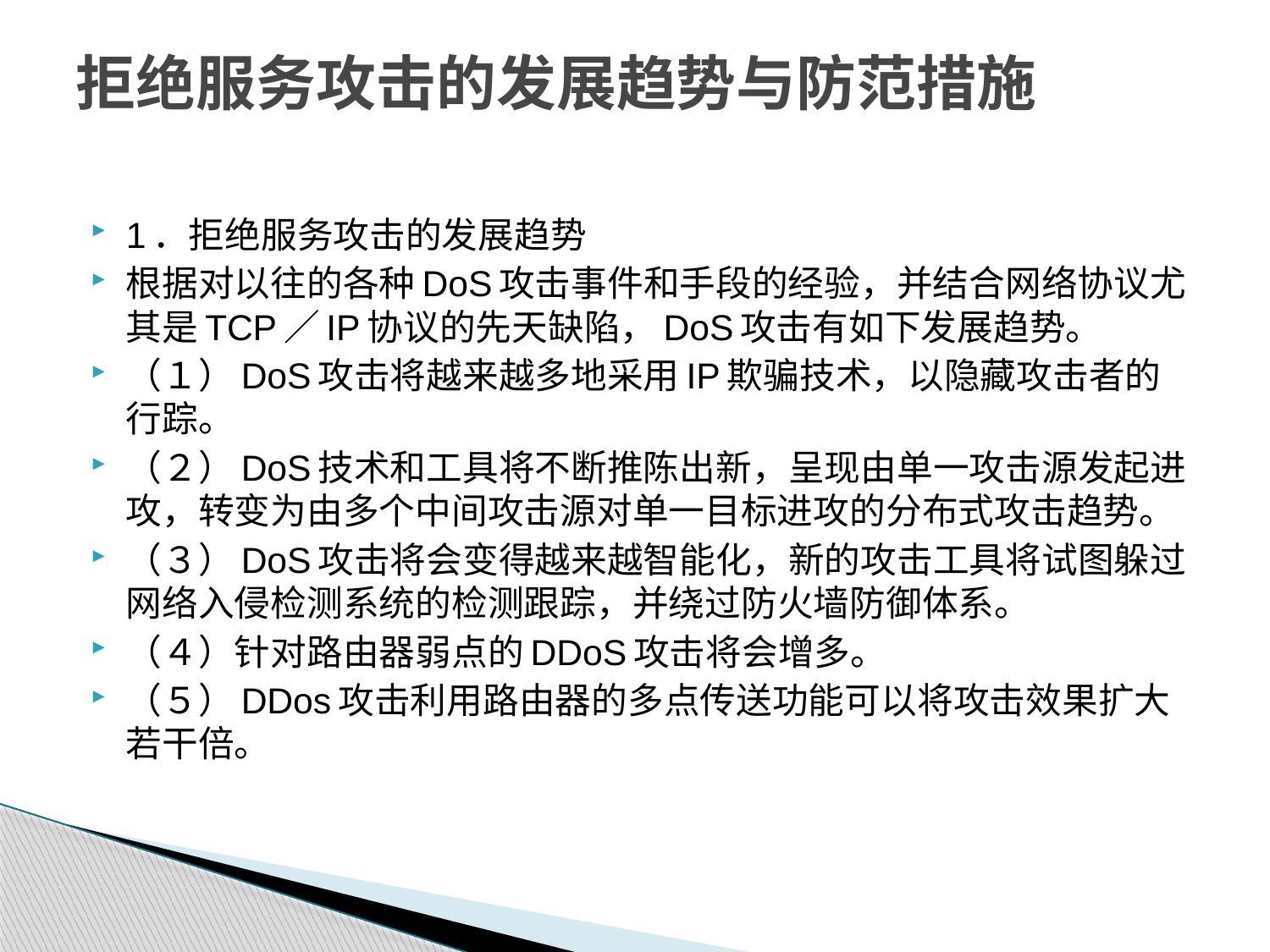

# 拒绝服务攻击的发展趋势与防范措施
1．拒绝服务攻击的发展趋势
根据对以往的各种DoS攻击事件和手段的经验，并结合网络协议尤其是TCP／IP协议的先天缺陷，DoS攻击有如下发展趋势。
（１）DoS攻击将越来越多地采用IP欺骗技术，以隐藏攻击者的行踪。
（２）DoS技术和工具将不断推陈出新，呈现由单一攻击源发起进攻，转变为由多个中间攻击源对单一目标进攻的分布式攻击趋势。
（３）DoS攻击将会变得越来越智能化，新的攻击工具将试图躲过网络入侵检测系统的检测跟踪，并绕过防火墙防御体系。
（４）针对路由器弱点的DDoS攻击将会增多。
（５）DDos攻击利用路由器的多点传送功能可以将攻击效果扩大若干倍。